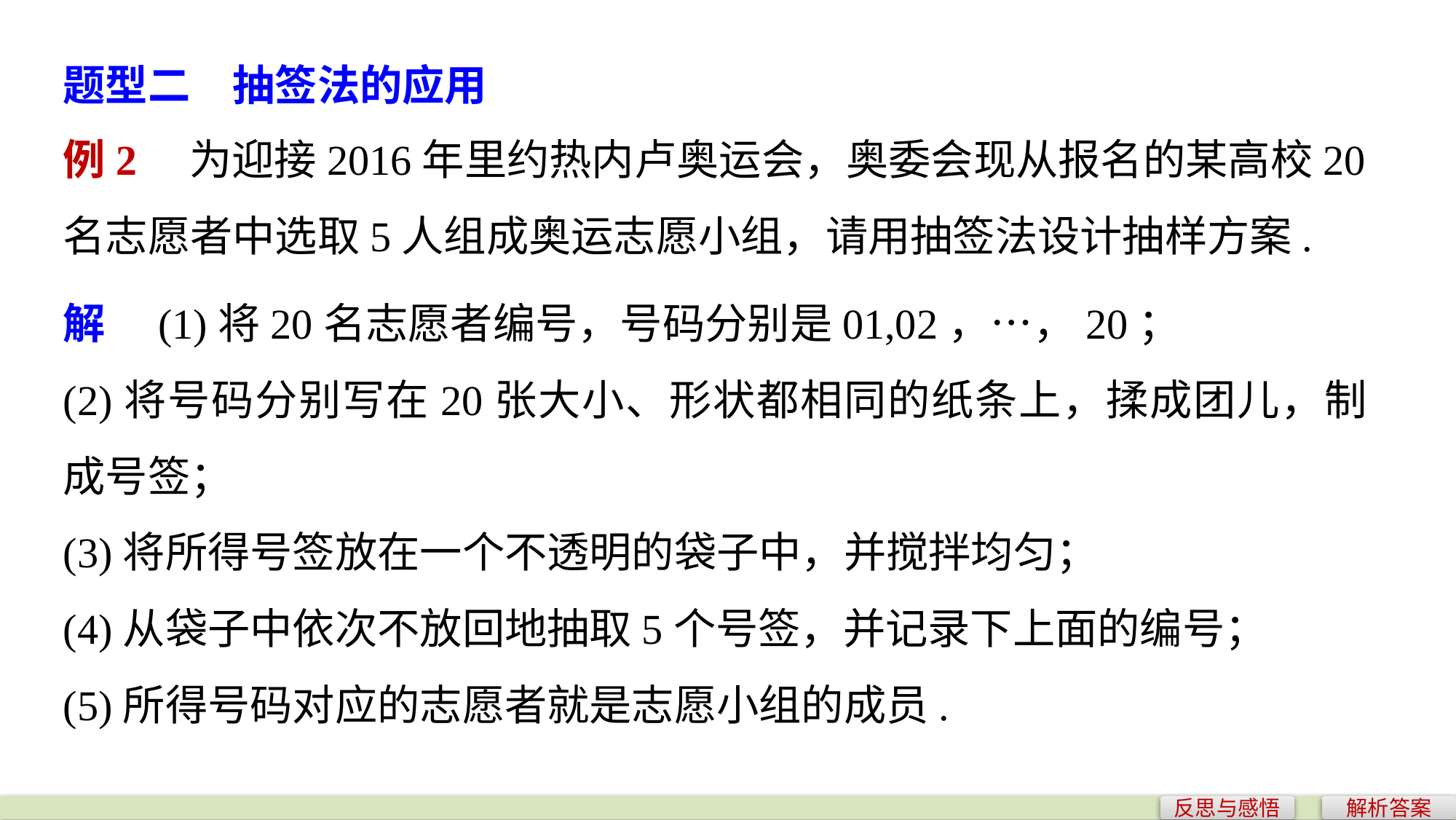

题型二　抽签法的应用
例2　为迎接2016年里约热内卢奥运会，奥委会现从报名的某高校20名志愿者中选取5人组成奥运志愿小组，请用抽签法设计抽样方案.
解　(1)将20名志愿者编号，号码分别是01,02，…，20；
(2)将号码分别写在20张大小、形状都相同的纸条上，揉成团儿，制成号签；
(3)将所得号签放在一个不透明的袋子中，并搅拌均匀；
(4)从袋子中依次不放回地抽取5个号签，并记录下上面的编号；
(5)所得号码对应的志愿者就是志愿小组的成员.
反思与感悟
解析答案